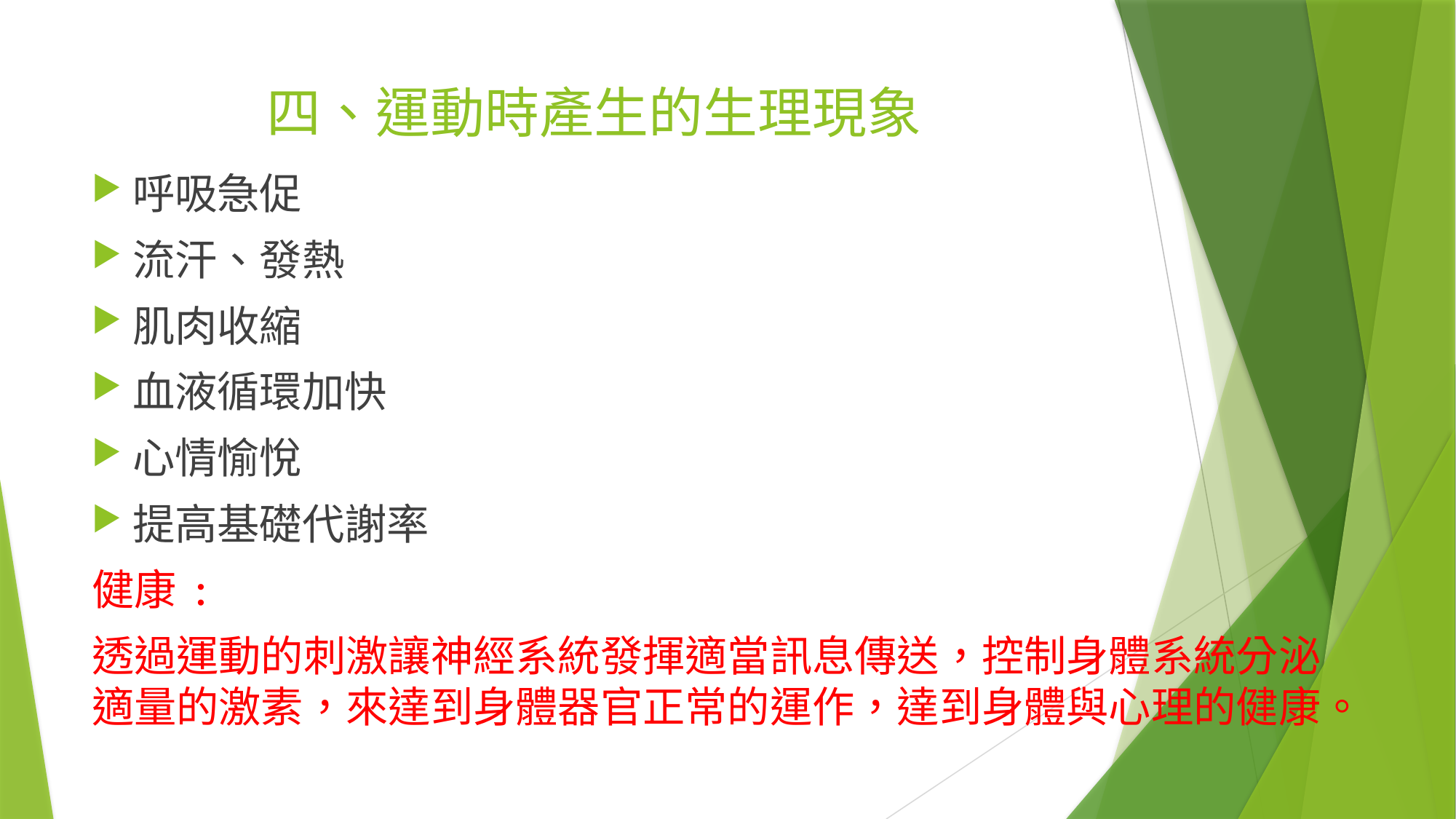

# 四、運動時產生的生理現象
呼吸急促
流汗、發熱
肌肉收縮
血液循環加快
心情愉悅
提高基礎代謝率
健康 :
透過運動的刺激讓神經系統發揮適當訊息傳送，控制身體系統分泌適量的激素，來達到身體器官正常的運作，達到身體與心理的健康。